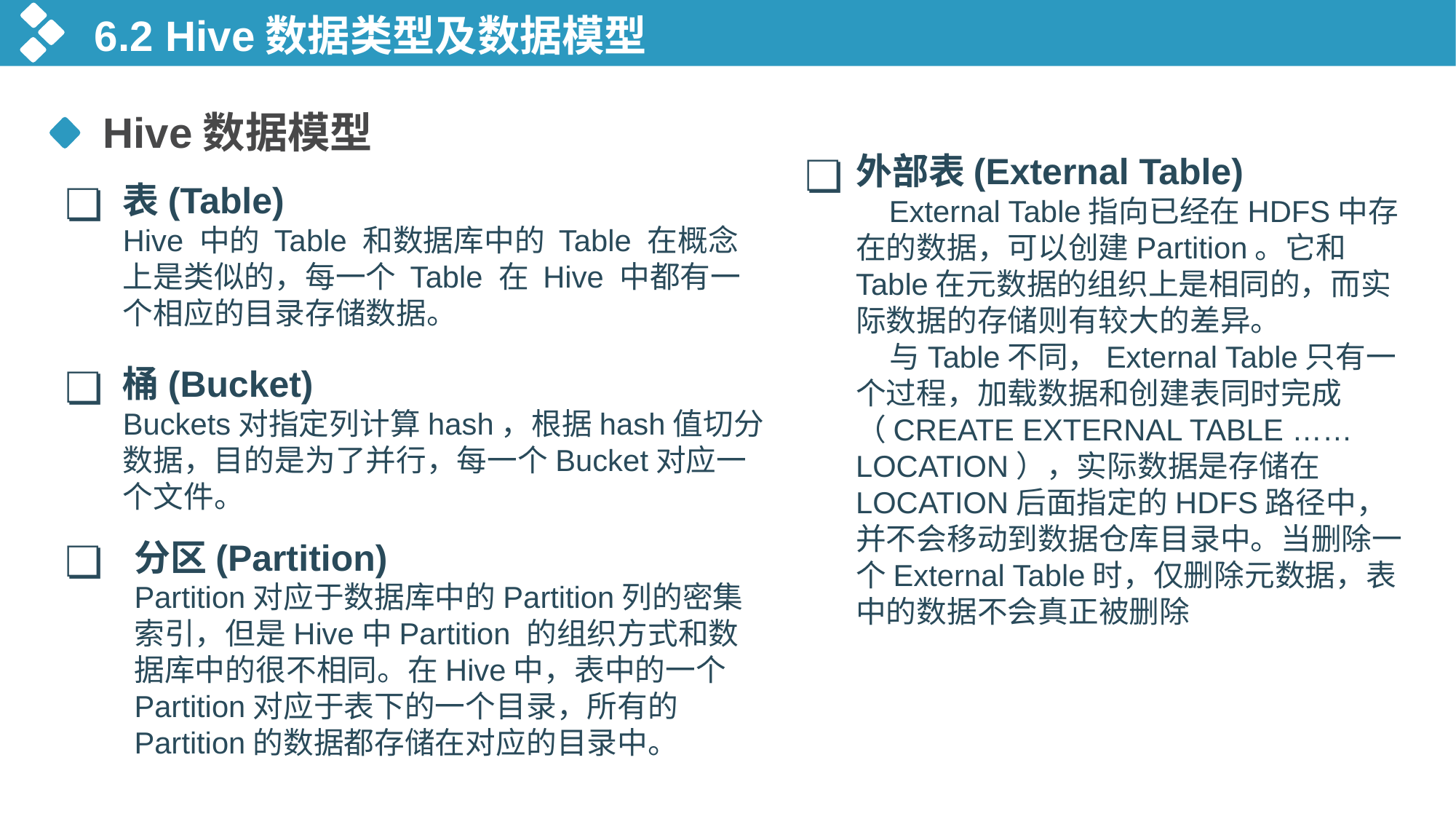

6.2 Hive数据类型及数据模型
 Hive数据模型

❏
外部表(External Table)
    External Table指向已经在HDFS中存在的数据，可以创建Partition。它和Table在元数据的组织上是相同的，而实际数据的存储则有较大的差异。
    与Table不同，External Table只有一个过程，加载数据和创建表同时完成（CREATE EXTERNAL TABLE ……LOCATION），实际数据是存储在LOCATION后面指定的HDFS路径中，并不会移动到数据仓库目录中。当删除一个External Table时，仅删除元数据，表中的数据不会真正被删除
❏
表(Table)
Hive 中的 Table 和数据库中的 Table 在概念上是类似的，每一个 Table 在 Hive 中都有一个相应的目录存储数据。
❏
桶(Bucket)
Buckets对指定列计算hash，根据hash值切分数据，目的是为了并行，每一个Bucket对应一个文件。
❏
分区(Partition)
Partition对应于数据库中的Partition列的密集索引，但是Hive中Partition 的组织方式和数据库中的很不相同。在Hive中，表中的一个Partition对应于表下的一个目录，所有的Partition的数据都存储在对应的目录中。